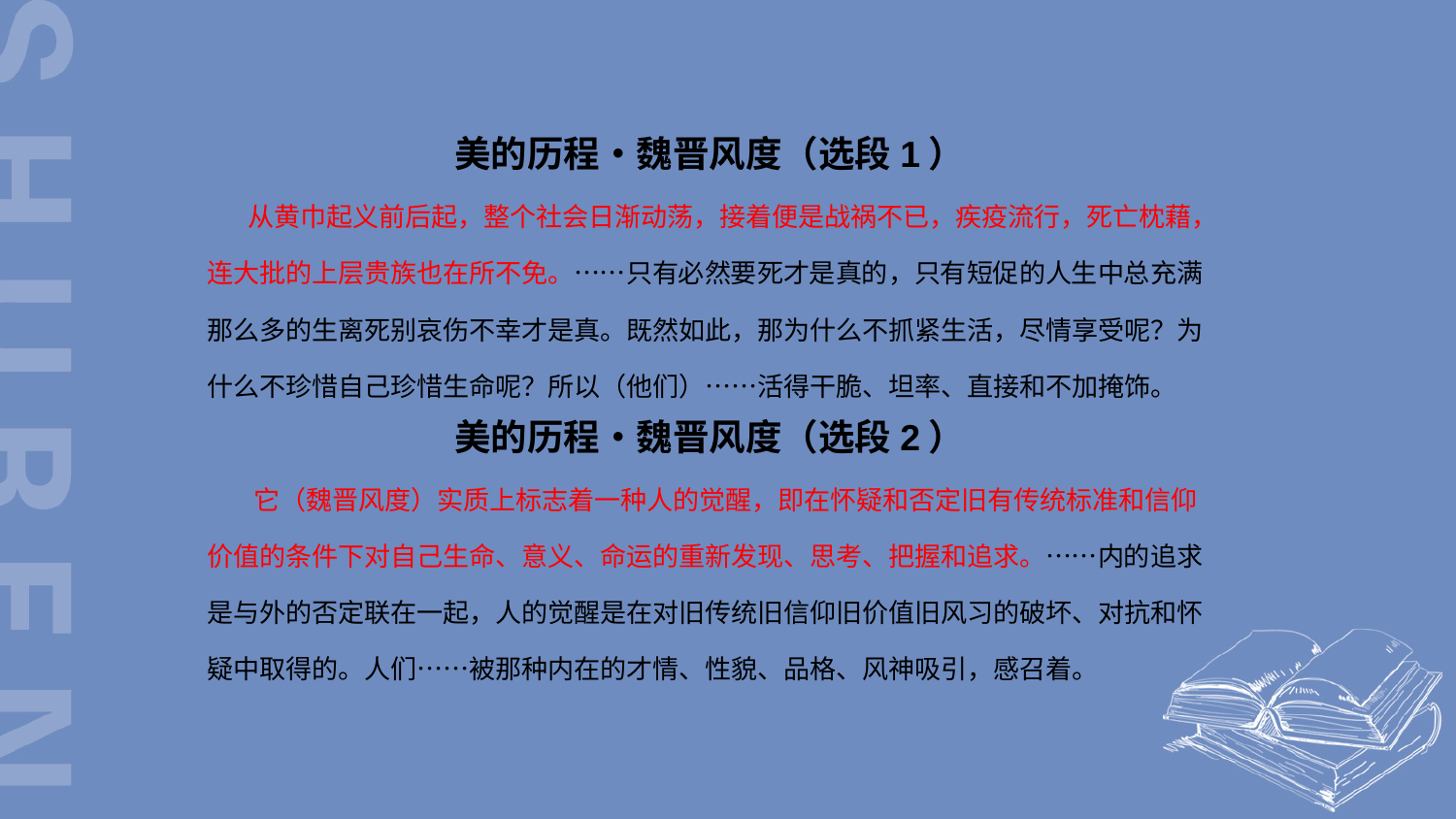

美的历程•魏晋风度（选段1）
      从黄巾起义前后起，整个社会日渐动荡，接着便是战祸不已，疾疫流行，死亡枕藉，连大批的上层贵族也在所不免。……只有必然要死才是真的，只有短促的人生中总充满那么多的生离死别哀伤不幸才是真。既然如此，那为什么不抓紧生活，尽情享受呢？为什么不珍惜自己珍惜生命呢？所以（他们）……活得干脆、坦率、直接和不加掩饰。
美的历程•魏晋风度（选段2）
       它（魏晋风度）实质上标志着一种人的觉醒，即在怀疑和否定旧有传统标准和信仰价值的条件下对自己生命、意义、命运的重新发现、思考、把握和追求。……内的追求是与外的否定联在一起，人的觉醒是在对旧传统旧信仰旧价值旧风习的破坏、对抗和怀疑中取得的。人们……被那种内在的才情、性貌、品格、风神吸引，感召着。